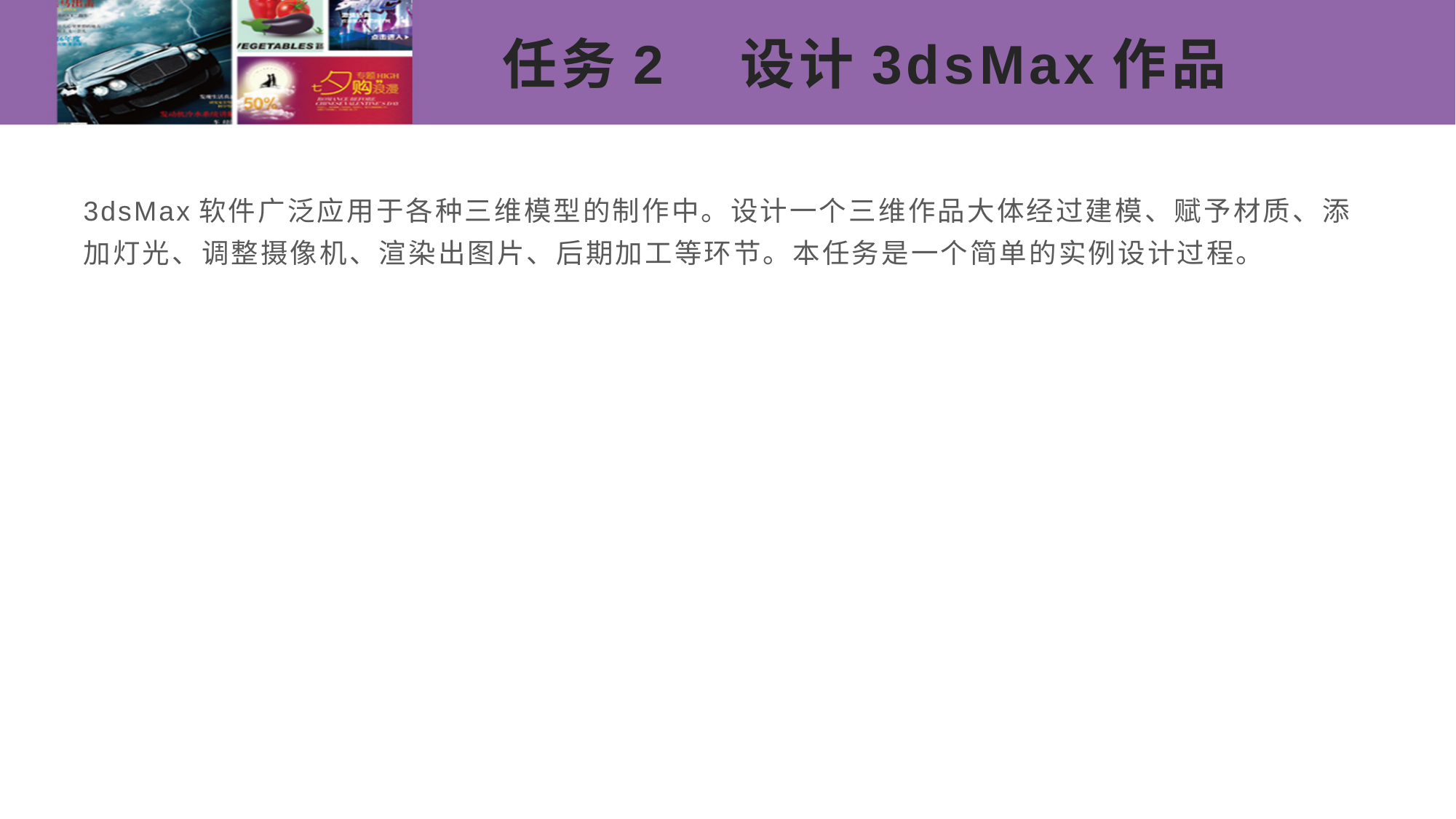

# 任务2　设计3dsMax作品
3dsMax软件广泛应用于各种三维模型的制作中。设计一个三维作品大体经过建模、赋予材质、添加灯光、调整摄像机、渲染出图片、后期加工等环节。本任务是一个简单的实例设计过程。